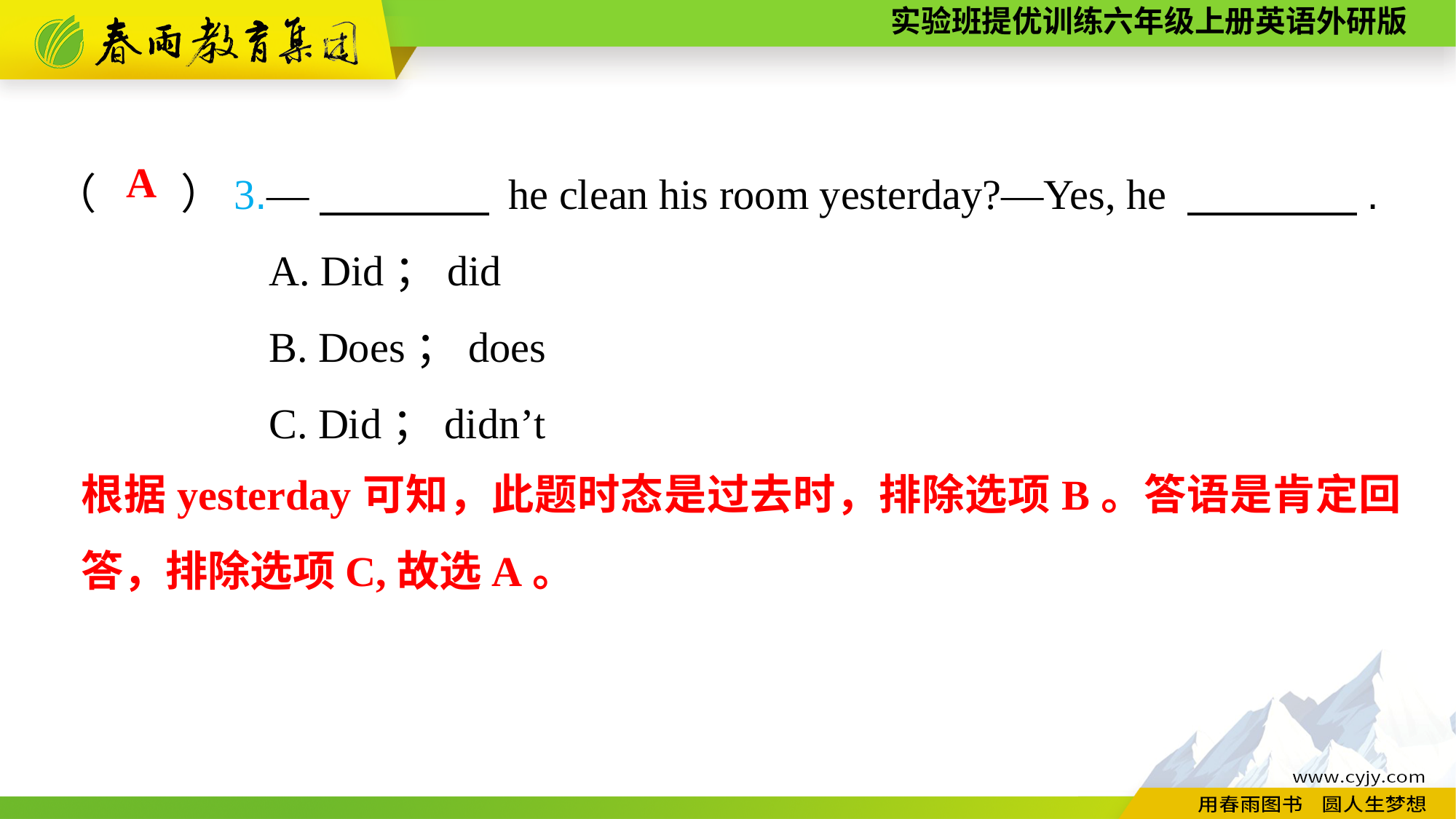

（　　）3.—　　　　 he clean his room yesterday?—Yes, he 　　　　.
A. Did；did
B. Does；does
C. Did；didn’t
A
根据yesterday可知，此题时态是过去时，排除选项B。答语是肯定回答，排除选项C,故选A。